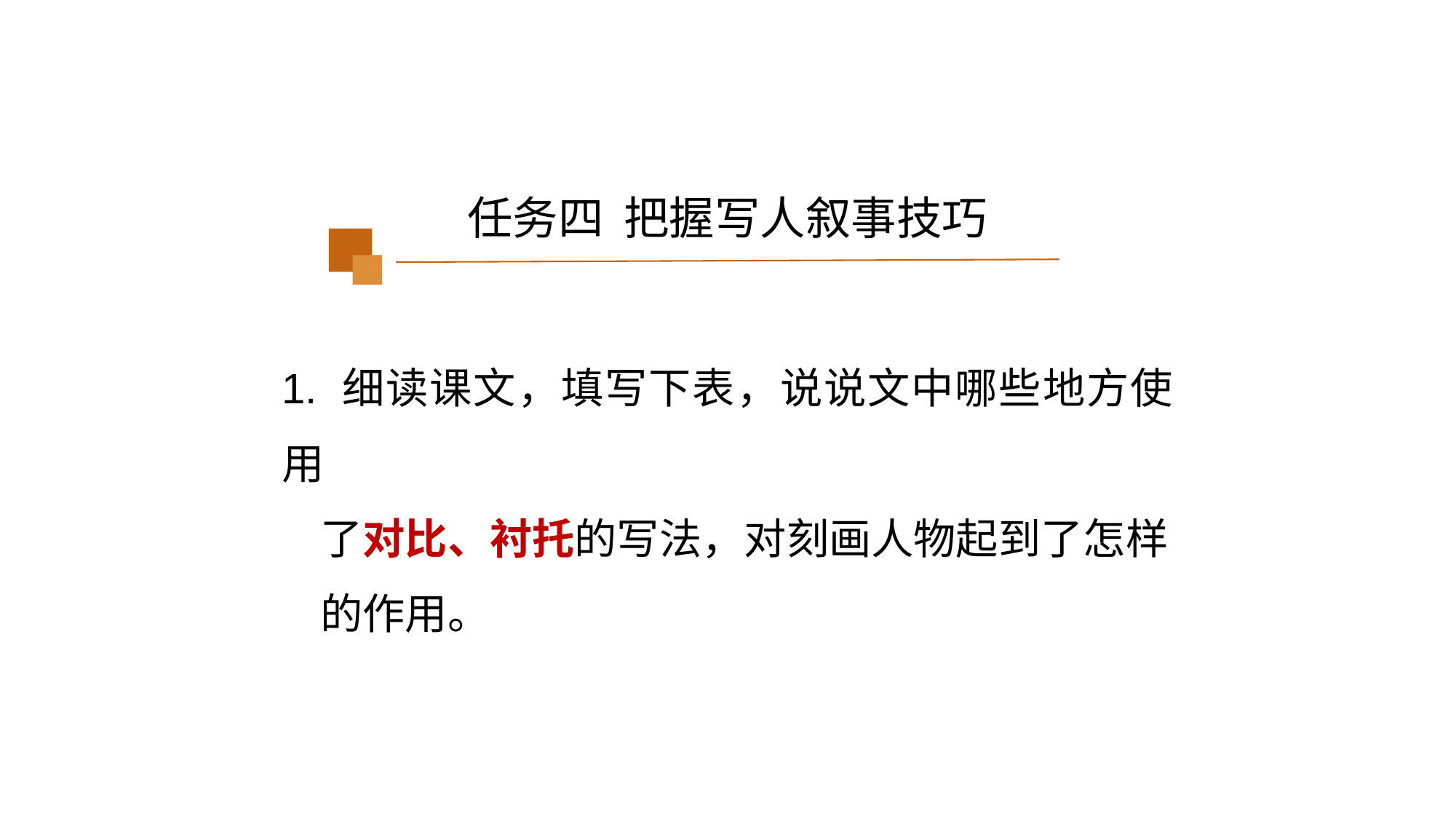

任务四  把握写人叙事技巧

1. 细读课文，填写下表，说说文中哪些地方使用
   了对比、衬托的写法，对刻画人物起到了怎样
   的作用。